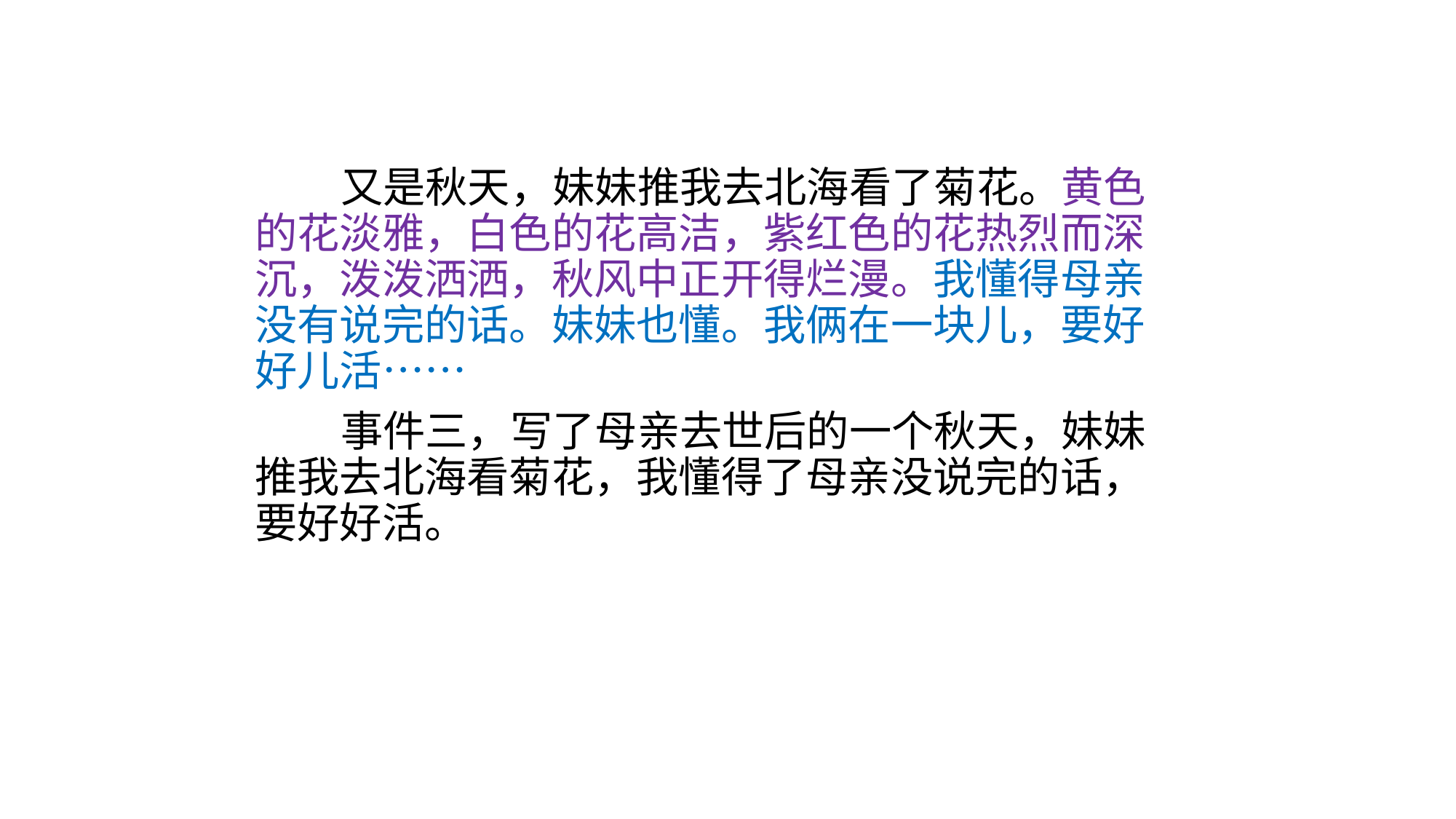

又是秋天，妹妹推我去北海看了菊花。黄色的花淡雅，白色的花高洁，紫红色的花热烈而深沉，泼泼洒洒，秋风中正开得烂漫。我懂得母亲没有说完的话。妹妹也懂。我俩在一块儿，要好好儿活……
        事件三，写了母亲去世后的一个秋天，妹妹推我去北海看菊花，我懂得了母亲没说完的话，要好好活。